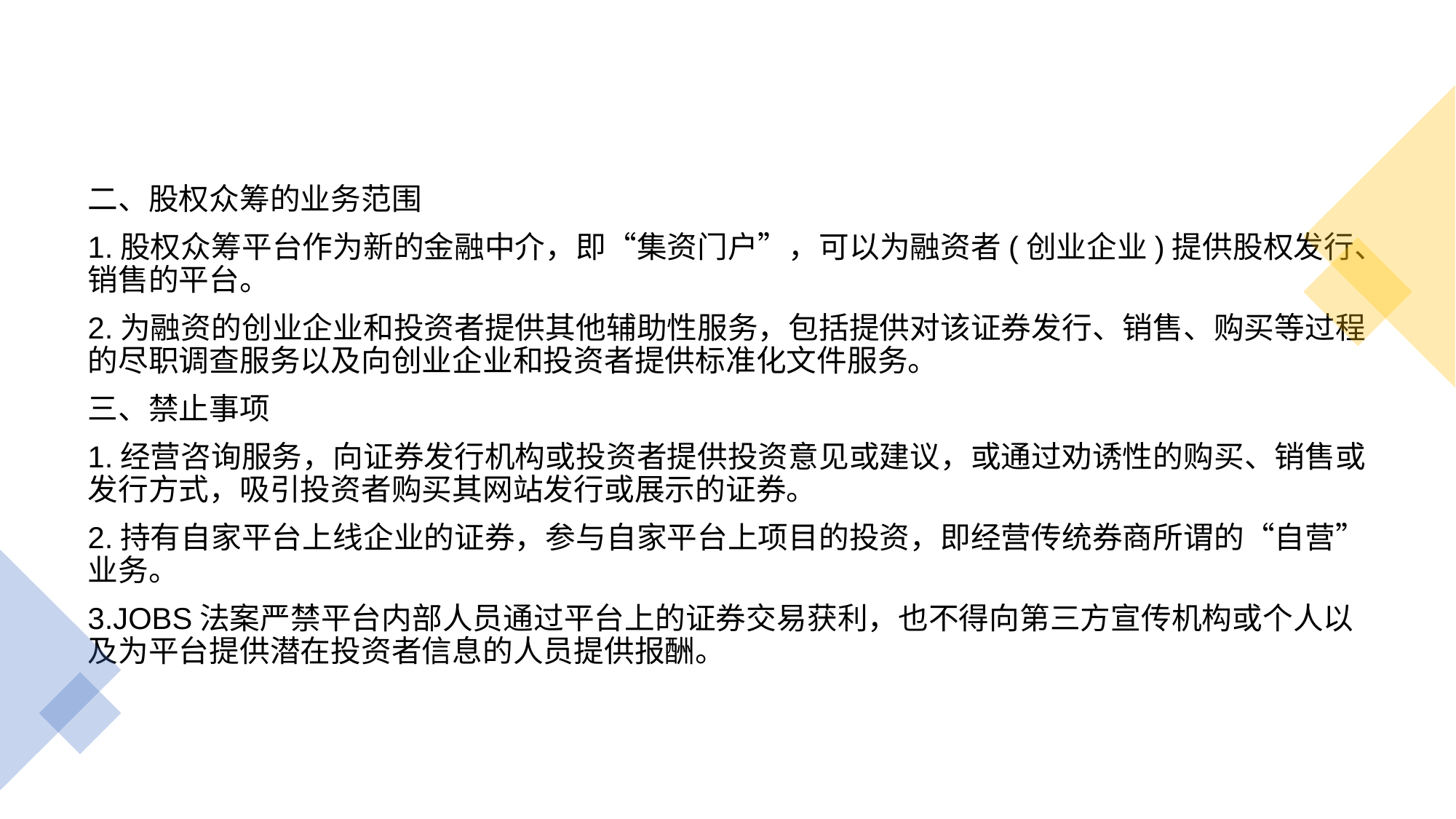

#

二、股权众筹的业务范围
1.股权众筹平台作为新的金融中介，即“集资门户”，可以为融资者(创业企业)提供股权发行、销售的平台。
2.为融资的创业企业和投资者提供其他辅助性服务，包括提供对该证券发行、销售、购买等过程的尽职调查服务以及向创业企业和投资者提供标准化文件服务。
三、禁止事项
1.经营咨询服务，向证券发行机构或投资者提供投资意见或建议，或通过劝诱性的购买、销售或发行方式，吸引投资者购买其网站发行或展示的证券。
2.持有自家平台上线企业的证券，参与自家平台上项目的投资，即经营传统券商所谓的“自营”业务。
3.JOBS法案严禁平台内部人员通过平台上的证券交易获利，也不得向第三方宣传机构或个人以及为平台提供潜在投资者信息的人员提供报酬。